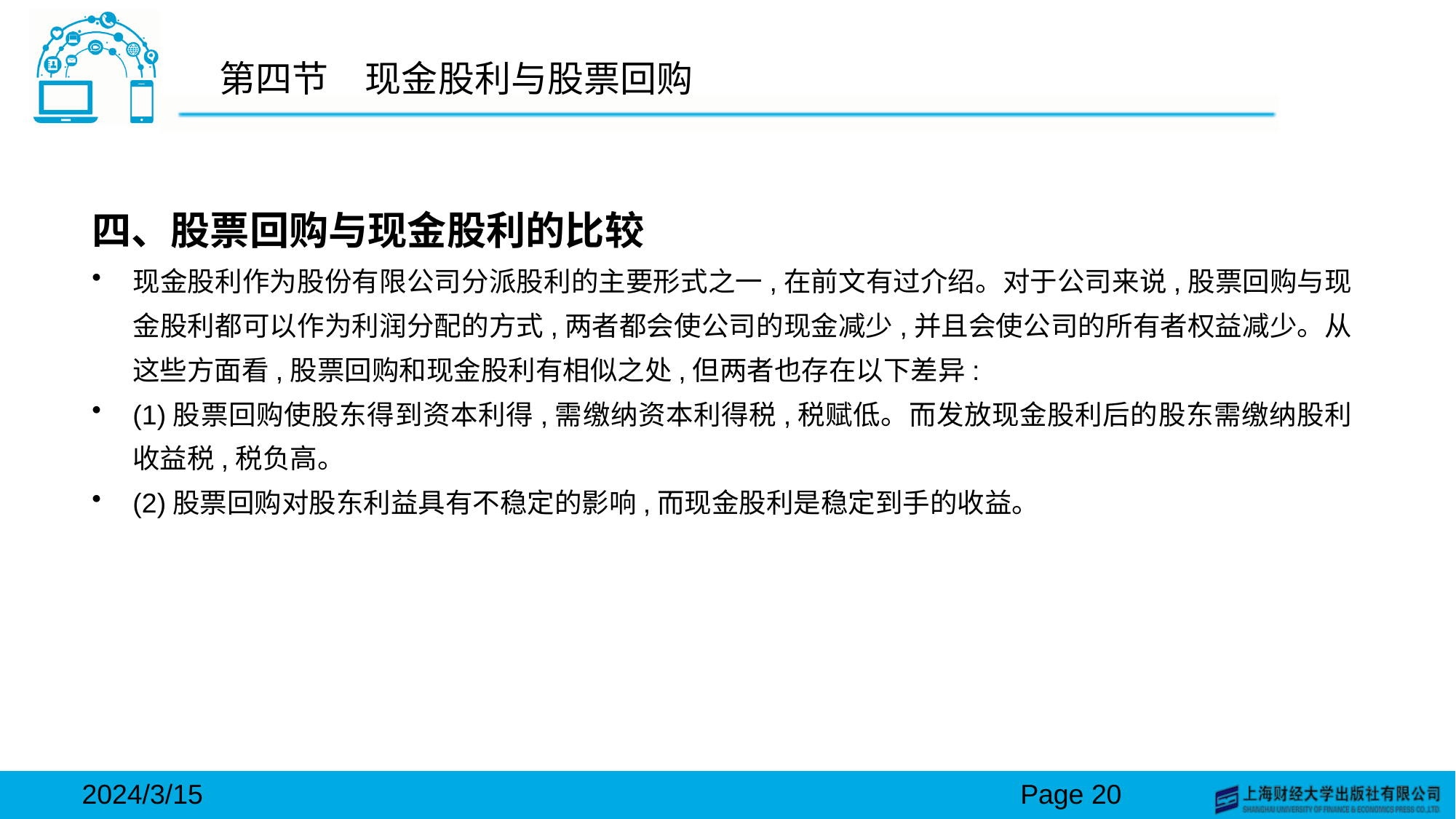

# 第四节　现金股利与股票回购
四、股票回购与现金股利的比较
现金股利作为股份有限公司分派股利的主要形式之一,在前文有过介绍。对于公司来说,股票回购与现金股利都可以作为利润分配的方式,两者都会使公司的现金减少,并且会使公司的所有者权益减少。从这些方面看,股票回购和现金股利有相似之处,但两者也存在以下差异:
(1)股票回购使股东得到资本利得,需缴纳资本利得税,税赋低。而发放现金股利后的股东需缴纳股利收益税,税负高。
(2)股票回购对股东利益具有不稳定的影响,而现金股利是稳定到手的收益。
2024/3/15
Page 20